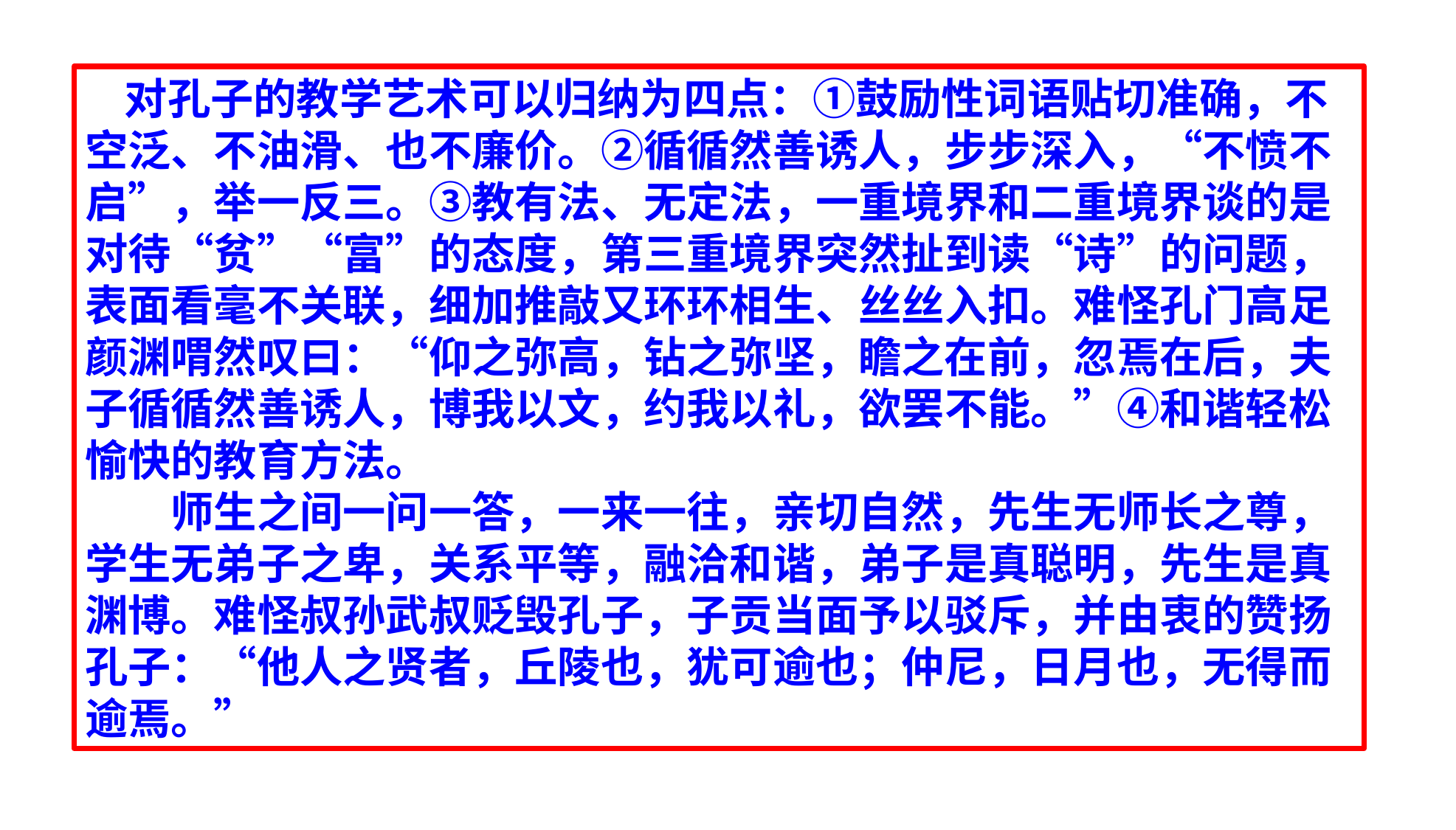

对孔子的教学艺术可以归纳为四点：①鼓励性词语贴切准确，不空泛、不油滑、也不廉价。②循循然善诱人，步步深入，“不愤不启”，举一反三。③教有法、无定法，一重境界和二重境界谈的是对待“贫”“富”的态度，第三重境界突然扯到读“诗”的问题，表面看毫不关联，细加推敲又环环相生、丝丝入扣。难怪孔门高足颜渊喟然叹曰：“仰之弥高，钻之弥坚，瞻之在前，忽焉在后，夫子循循然善诱人，博我以文，约我以礼，欲罢不能。”④和谐轻松愉快的教育方法。
　　师生之间一问一答，一来一往，亲切自然，先生无师长之尊，学生无弟子之卑，关系平等，融洽和谐，弟子是真聪明，先生是真渊博。难怪叔孙武叔贬毁孔子，子贡当面予以驳斥，并由衷的赞扬孔子：“他人之贤者，丘陵也，犹可逾也；仲尼，日月也，无得而逾焉。”